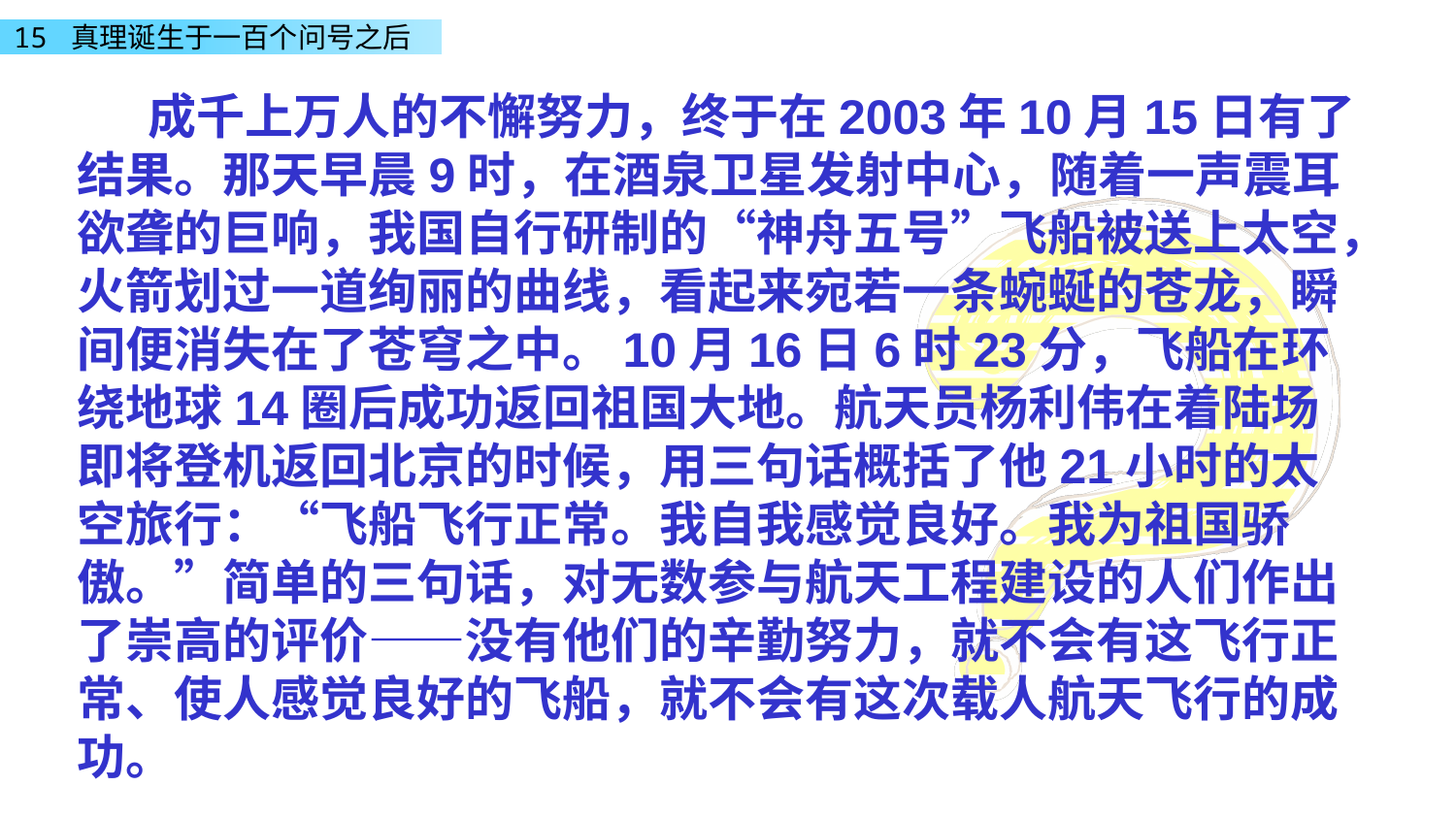

成千上万人的不懈努力，终于在2003年10月15日有了结果。那天早晨9时，在酒泉卫星发射中心，随着一声震耳欲聋的巨响，我国自行研制的“神舟五号”飞船被送上太空，火箭划过一道绚丽的曲线，看起来宛若一条蜿蜒的苍龙，瞬间便消失在了苍穹之中。10月16日6时23分，飞船在环绕地球14圈后成功返回祖国大地。航天员杨利伟在着陆场即将登机返回北京的时候，用三句话概括了他21小时的太空旅行：“飞船飞行正常。我自我感觉良好。我为祖国骄傲。”简单的三句话，对无数参与航天工程建设的人们作出了崇高的评价——没有他们的辛勤努力，就不会有这飞行正常、使人感觉良好的飞船，就不会有这次载人航天飞行的成功。